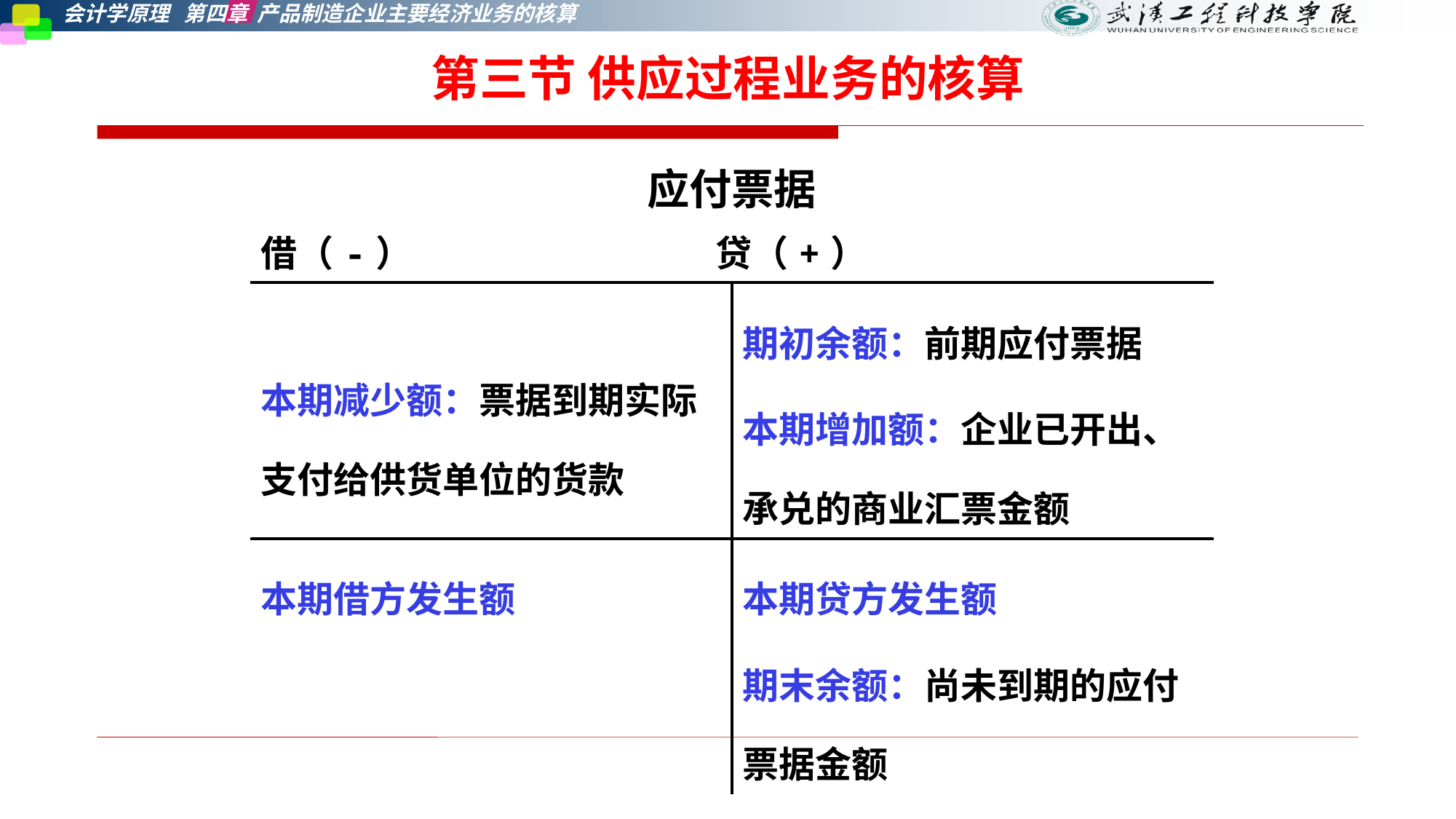

第三节 供应过程业务的核算
| 应付票据 借（-） 贷（+） |  |
| --- | --- |
| 本期减少额：票据到期实际支付给供货单位的货款 | 期初余额：前期应付票据 本期增加额：企业已开出、承兑的商业汇票金额 |
| 本期借方发生额 | 本期贷方发生额 期末余额：尚未到期的应付票据金额 |